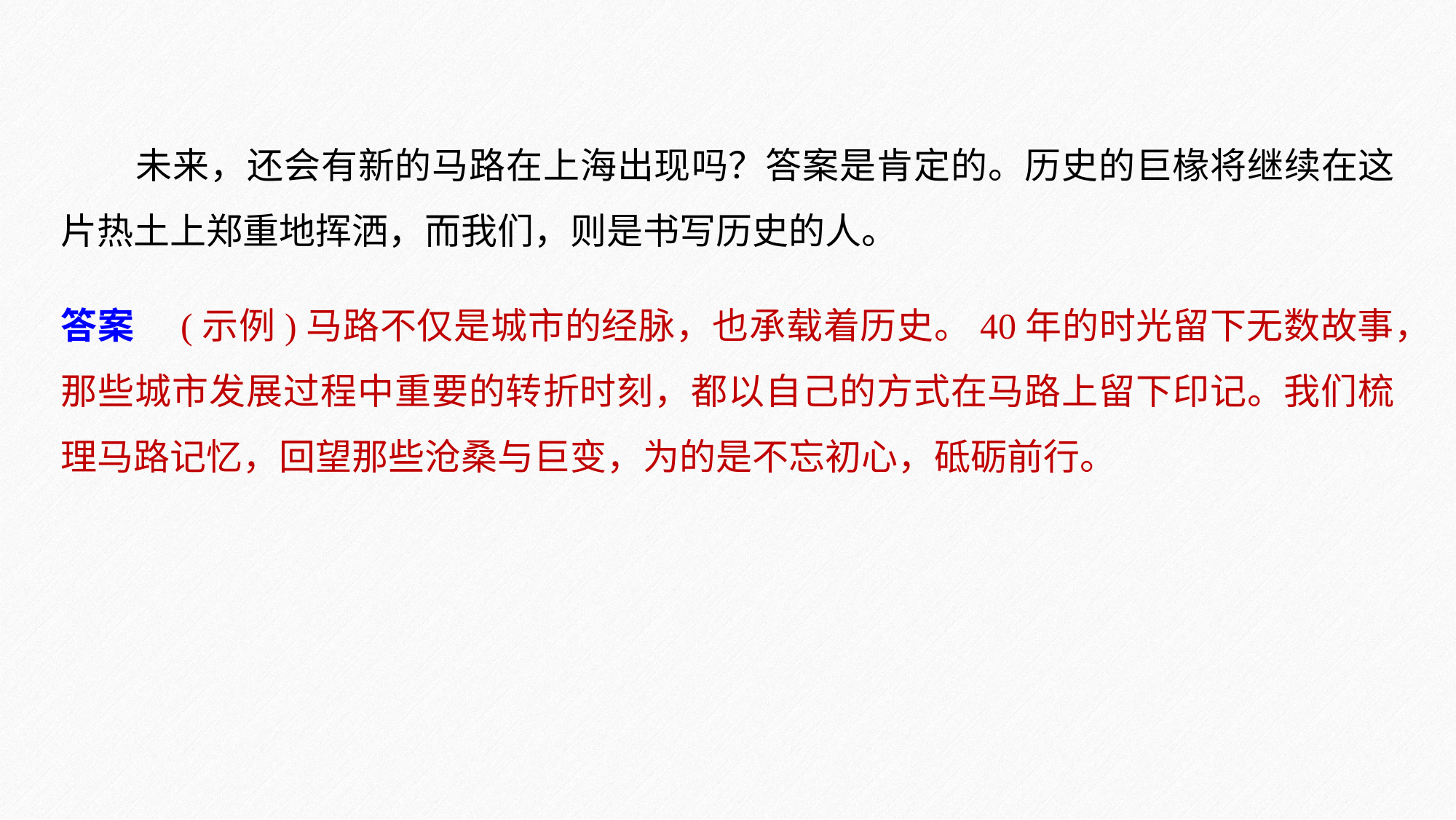

未来，还会有新的马路在上海出现吗？答案是肯定的。历史的巨椽将继续在这片热土上郑重地挥洒，而我们，则是书写历史的人。
答案　(示例)马路不仅是城市的经脉，也承载着历史。40年的时光留下无数故事，那些城市发展过程中重要的转折时刻，都以自己的方式在马路上留下印记。我们梳理马路记忆，回望那些沧桑与巨变，为的是不忘初心，砥砺前行。